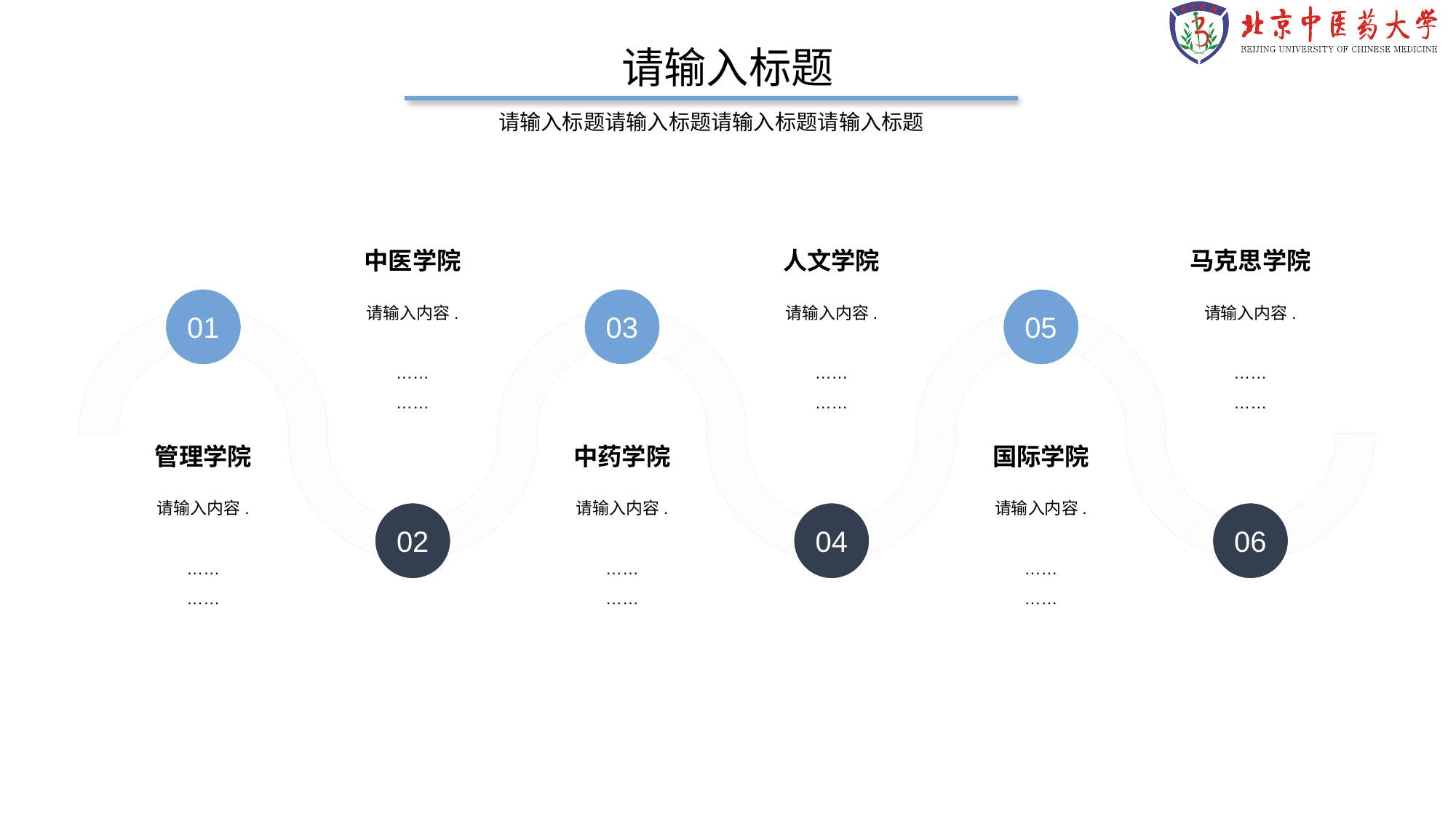

请输入标题
请输入标题请输入标题请输入标题请输入标题
中医学院
请输入内容.

……
……
人文学院
请输入内容.

……
……
马克思学院
请输入内容.

……
……
01
03
05

管理学院
请输入内容.

……
……
中药学院
请输入内容.

……
……
国际学院
请输入内容.

……
……
02
04
06